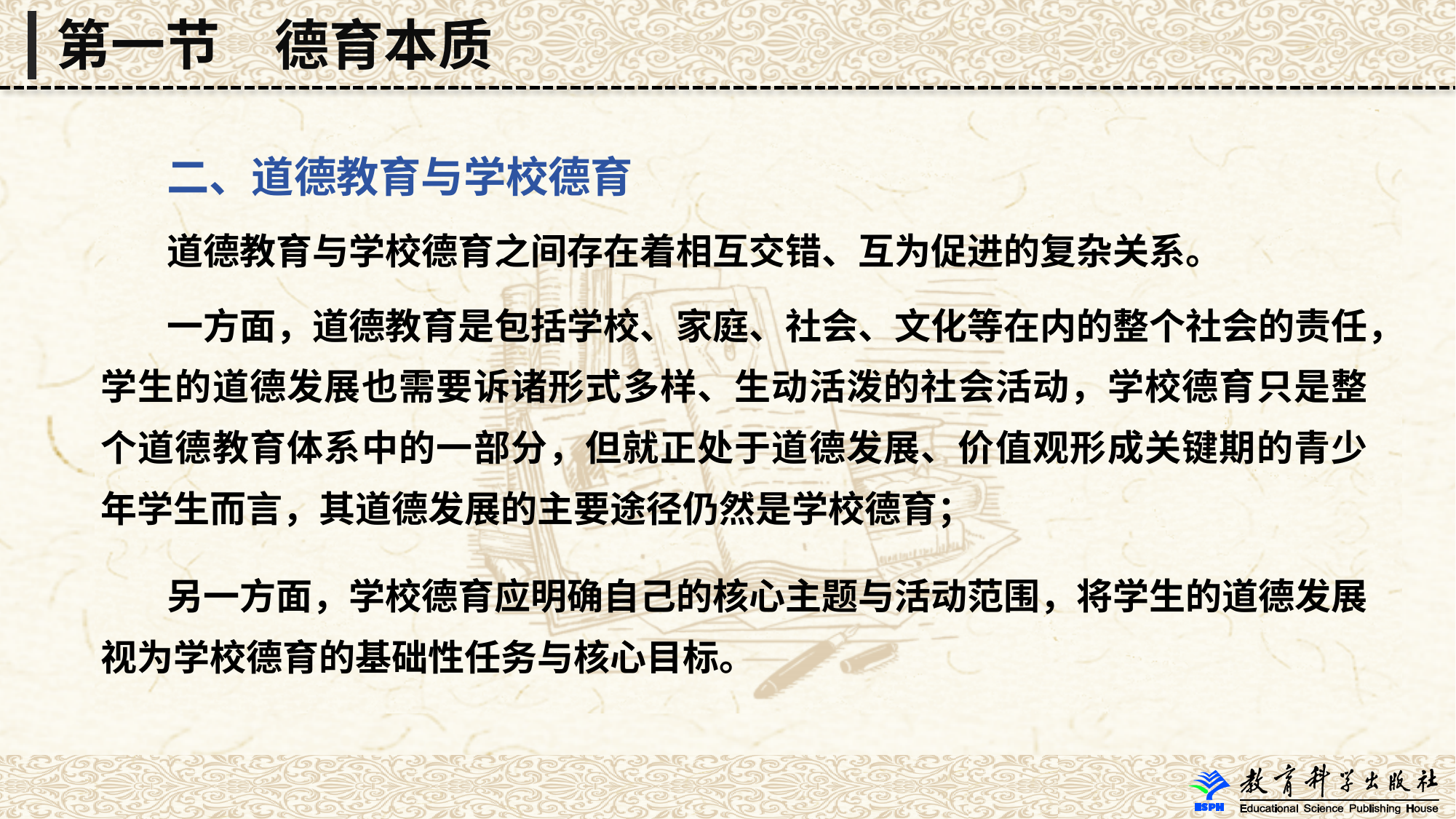

第一节　德育本质
       二、道德教育与学校德育

       道德教育与学校德育之间存在着相互交错、互为促进的复杂关系。

       一方面，道德教育是包括学校、家庭、社会、文化等在内的整个社会的责任，学生的道德发展也需要诉诸形式多样、生动活泼的社会活动，学校德育只是整个道德教育体系中的一部分，但就正处于道德发展、价值观形成关键期的青少年学生而言，其道德发展的主要途径仍然是学校德育；

       另一方面，学校德育应明确自己的核心主题与活动范围，将学生的道德发展视为学校德育的基础性任务与核心目标。